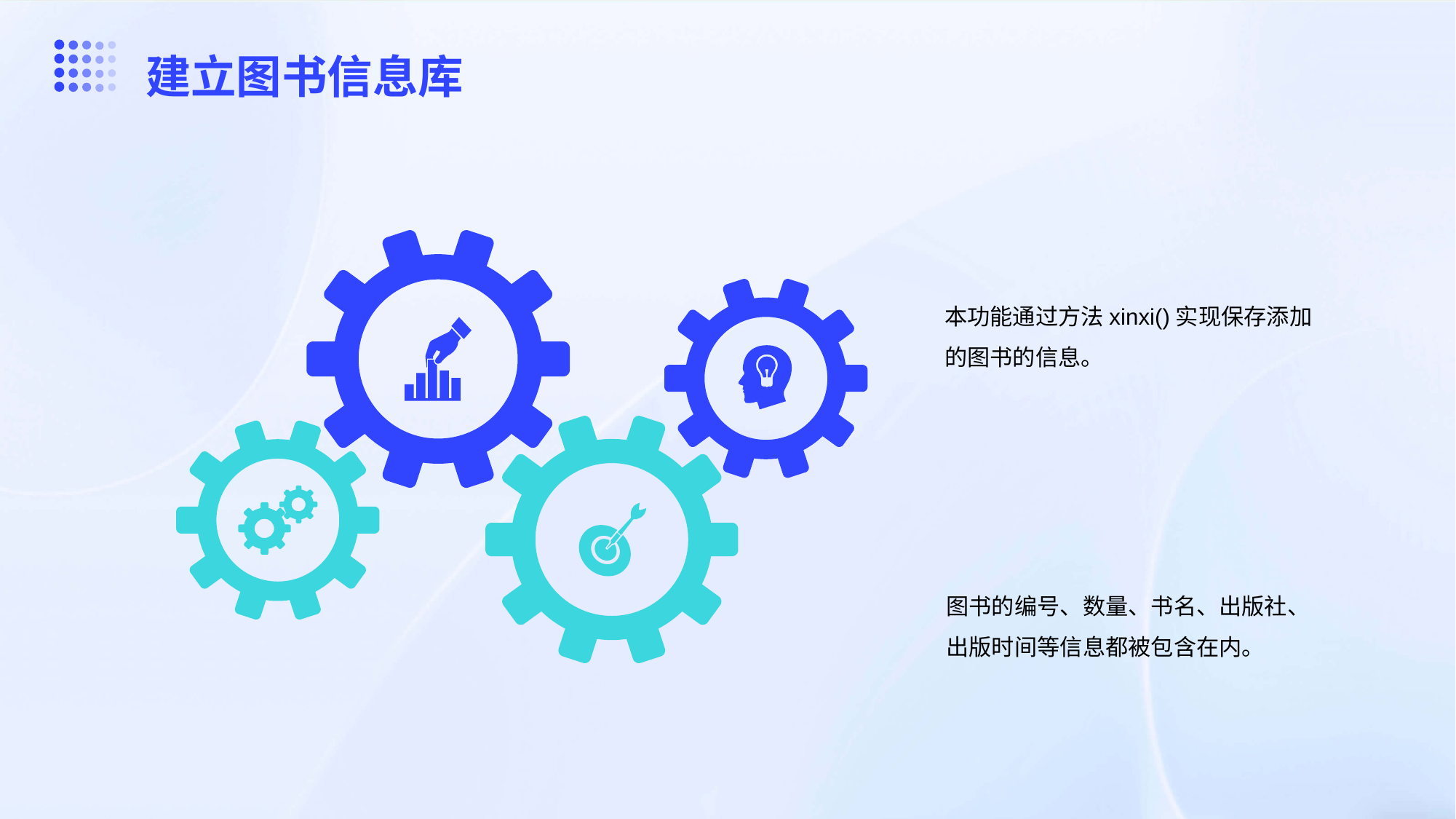

建立图书信息库

本功能通过方法xinxi()实现保存添加的图书的信息。

图书的编号、数量、书名、出版社、出版时间等信息都被包含在内。